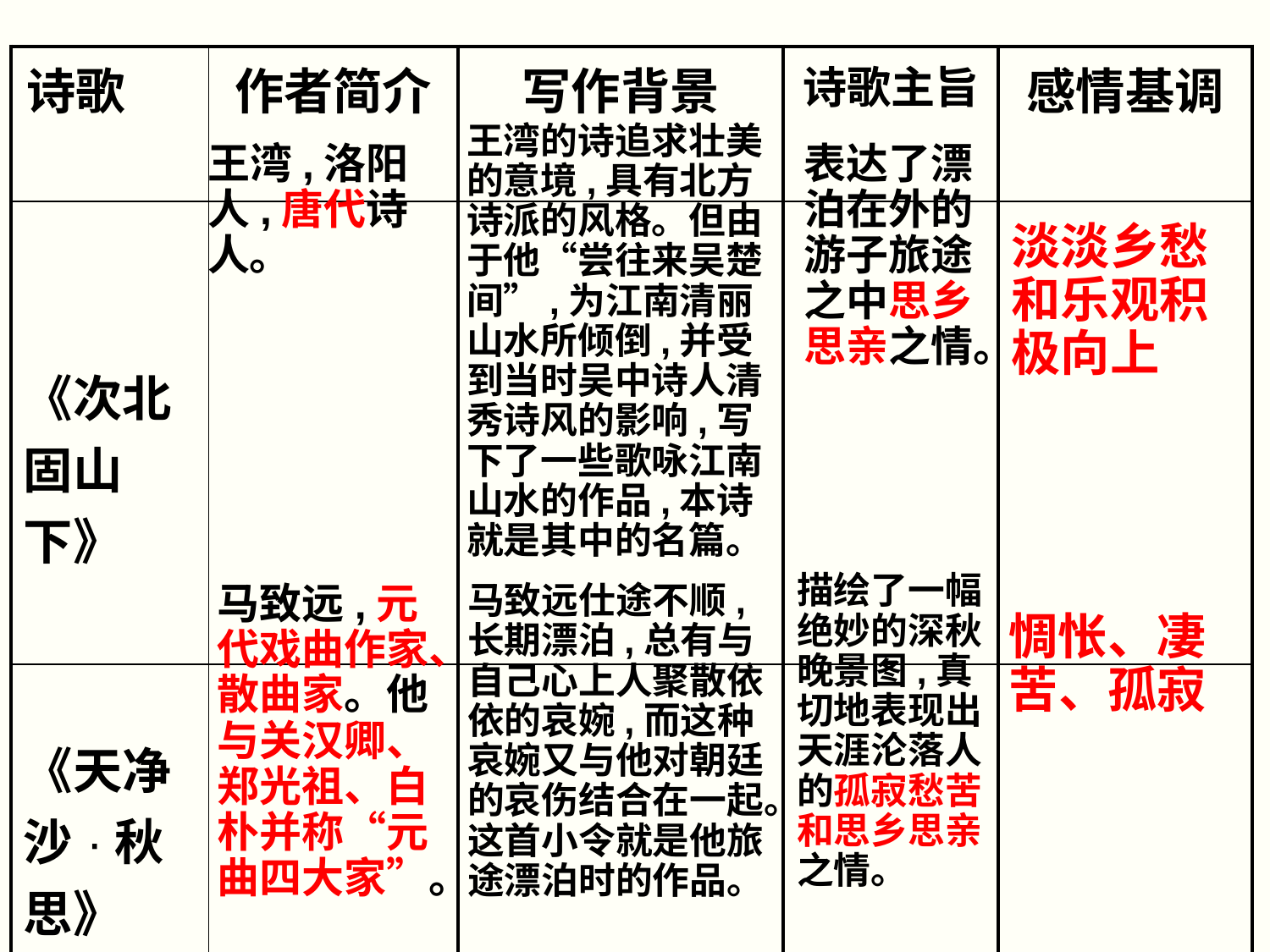

| 诗歌 | 作者简介 | 写作背景 | 诗歌主旨 | 感情基调 |
| --- | --- | --- | --- | --- |
| 《次北固山下》 |  |  |  |  |
| 《天净沙·秋思》 |  |  |  |  |
王湾的诗追求壮美的意境,具有北方诗派的风格。但由于他“尝往来吴楚间”,为江南清丽山水所倾倒,并受到当时吴中诗人清秀诗风的影响,写下了一些歌咏江南山水的作品,本诗就是其中的名篇。
王湾,洛阳人,唐代诗人。
表达了漂泊在外的游子旅途之中思乡思亲之情。
淡淡乡愁和乐观积极向上
描绘了一幅绝妙的深秋晚景图,真切地表现出天涯沦落人的孤寂愁苦和思乡思亲之情。
马致远,元代戏曲作家、散曲家。他与关汉卿、郑光祖、白朴并称“元曲四大家”。
马致远仕途不顺,长期漂泊,总有与自己心上人聚散依依的哀婉,而这种哀婉又与他对朝廷的哀伤结合在一起。这首小令就是他旅途漂泊时的作品。
惆怅、凄苦、孤寂